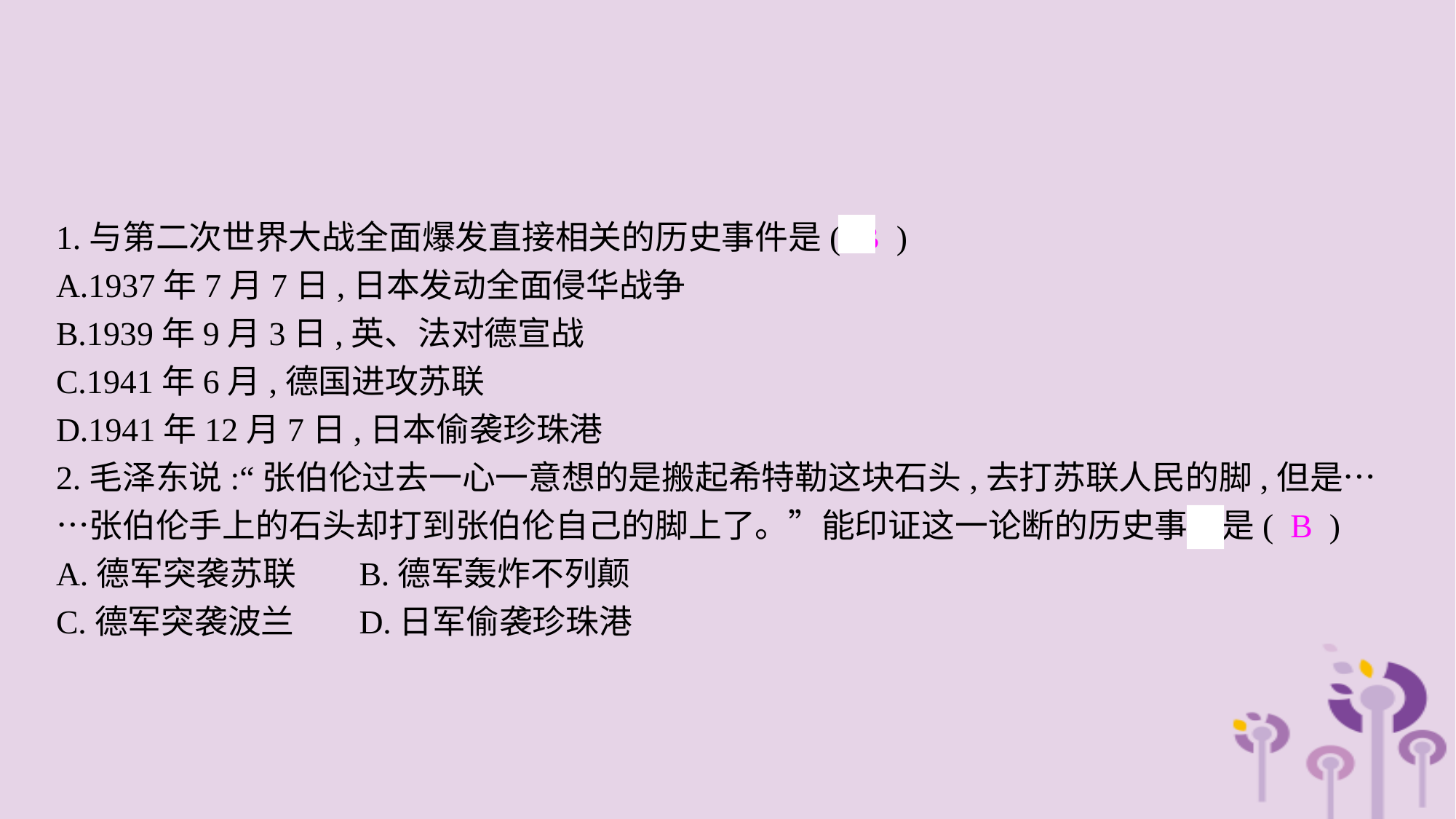

1.与第二次世界大战全面爆发直接相关的历史事件是(  B  )
A.1937年7月7日,日本发动全面侵华战争
B.1939年9月3日,英、法对德宣战
C.1941年6月,德国进攻苏联
D.1941年12月7日,日本偷袭珍珠港
2.毛泽东说:“张伯伦过去一心一意想的是搬起希特勒这块石头,去打苏联人民的脚,但是……张伯伦手上的石头却打到张伯伦自己的脚上了。”能印证这一论断的历史事件是(  B  )
A.德军突袭苏联	B.德军轰炸不列颠
C.德军突袭波兰	D.日军偷袭珍珠港